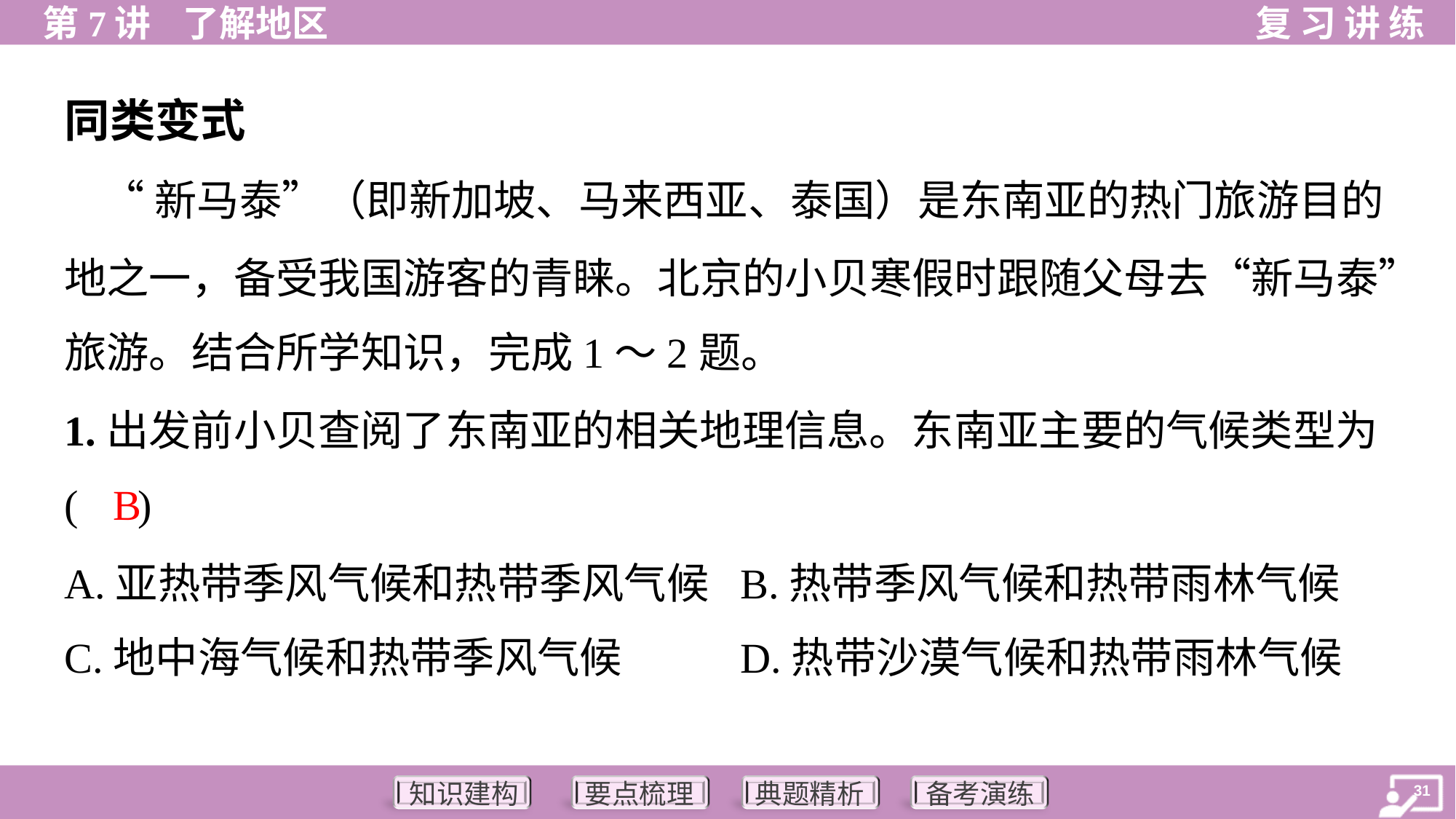

同类变式
    “新马泰”（即新加坡、马来西亚、泰国）是东南亚的热门旅游目的
地之一，备受我国游客的青睐。北京的小贝寒假时跟随父母去“新马泰”
旅游。结合所学知识，完成1～2题。
1.出发前小贝查阅了东南亚的相关地理信息。东南亚主要的气候类型为
(     )
B
A.亚热带季风气候和热带季风气候	B.热带季风气候和热带雨林气候
C.地中海气候和热带季风气候	D.热带沙漠气候和热带雨林气候